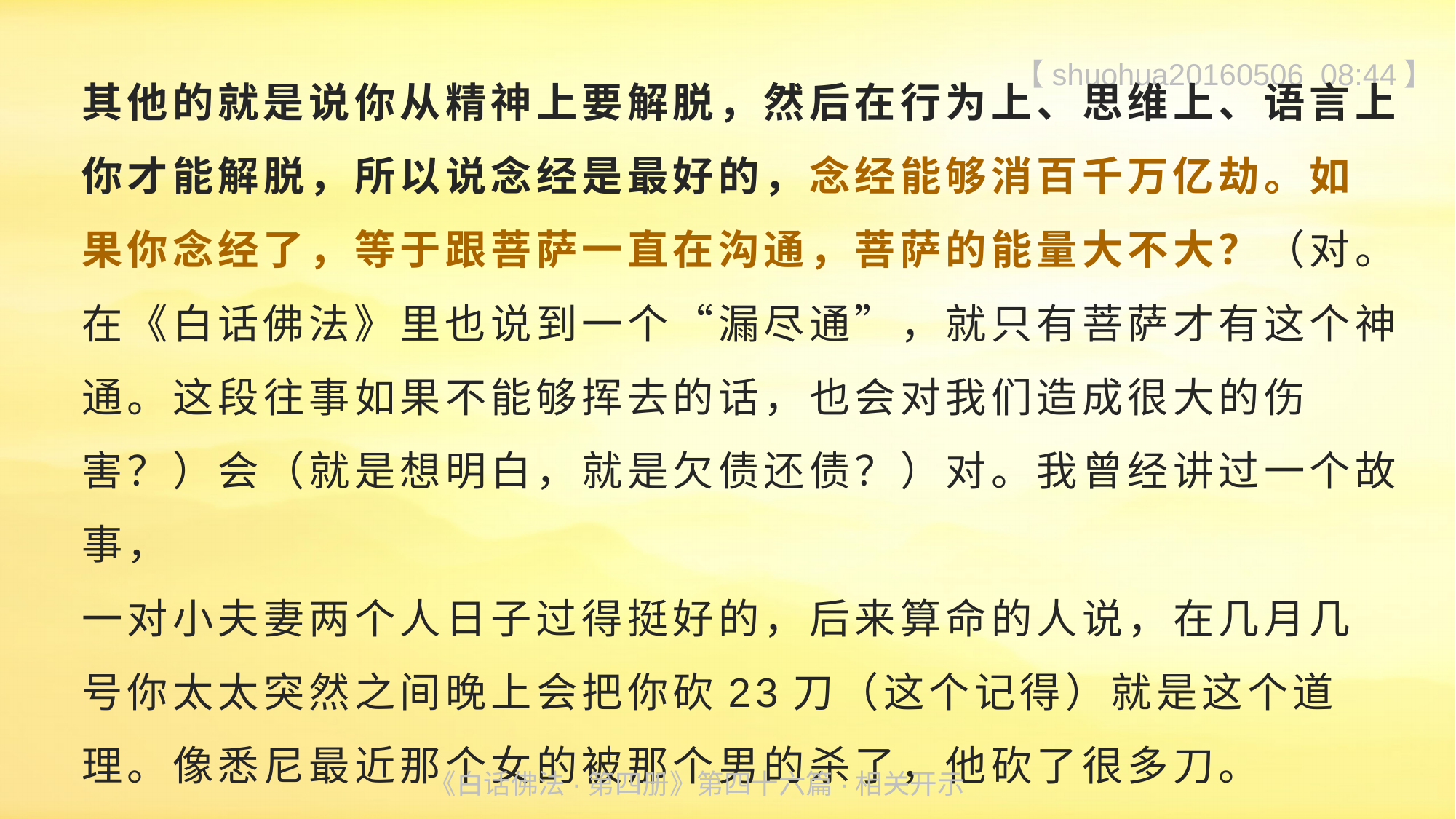

【shuohua20160506  08:44】
其他的就是说你从精神上要解脱，然后在行为上、思维上、语言上你才能解脱，所以说念经是最好的，念经能够消百千万亿劫。如
果你念经了，等于跟菩萨一直在沟通，菩萨的能量大不大？（对。在《白话佛法》里也说到一个“漏尽通”，就只有菩萨才有这个神通。这段往事如果不能够挥去的话，也会对我们造成很大的伤害？）会（就是想明白，就是欠债还债？）对。我曾经讲过一个故事，
一对小夫妻两个人日子过得挺好的，后来算命的人说，在几月几
号你太太突然之间晚上会把你砍23刀（这个记得）就是这个道
理。像悉尼最近那个女的被那个男的杀了，他砍了很多刀。
《白话佛法·第四册》第四十六篇·相关开示